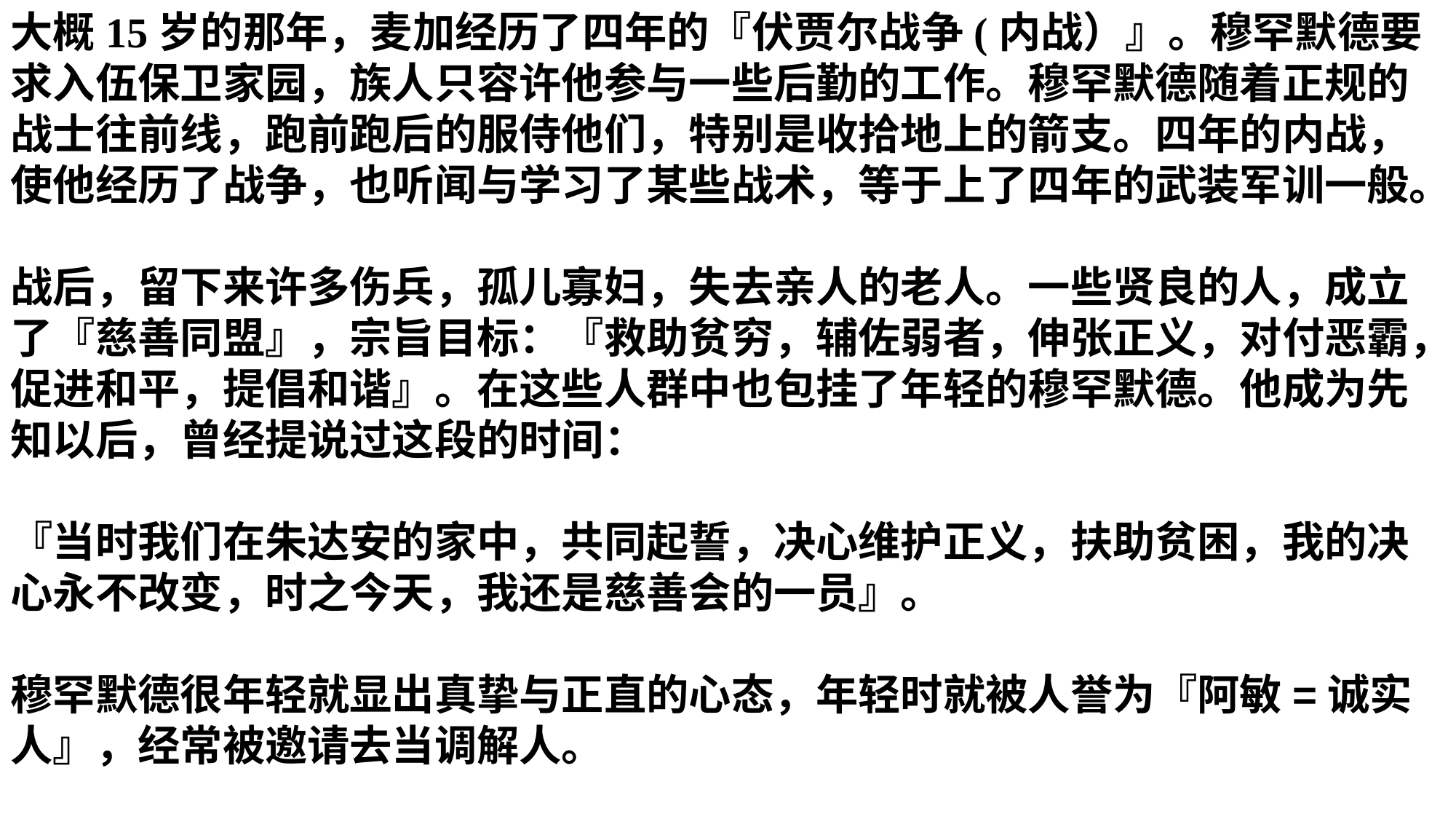

大概15岁的那年，麦加经历了四年的『伏贾尔战争(内战）』。穆罕默德要求入伍保卫家园，族人只容许他参与一些后勤的工作。穆罕默德随着正规的战士往前线，跑前跑后的服侍他们，特别是收拾地上的箭支。四年的内战，使他经历了战争，也听闻与学习了某些战术，等于上了四年的武装军训一般。

战后，留下来许多伤兵，孤儿寡妇，失去亲人的老人。一些贤良的人，成立了『慈善同盟』，宗旨目标：『救助贫穷，辅佐弱者，伸张正义，对付恶霸，促进和平，提倡和谐』。在这些人群中也包挂了年轻的穆罕默德。他成为先知以后，曾经提说过这段的时间：

『当时我们在朱达安的家中，共同起誓，决心维护正义，扶助贫困，我的决心永不改变，时之今天，我还是慈善会的一员』。

穆罕默德很年轻就显出真挚与正直的心态，年轻时就被人誉为『阿敏=诚实人』，经常被邀请去当调解人。